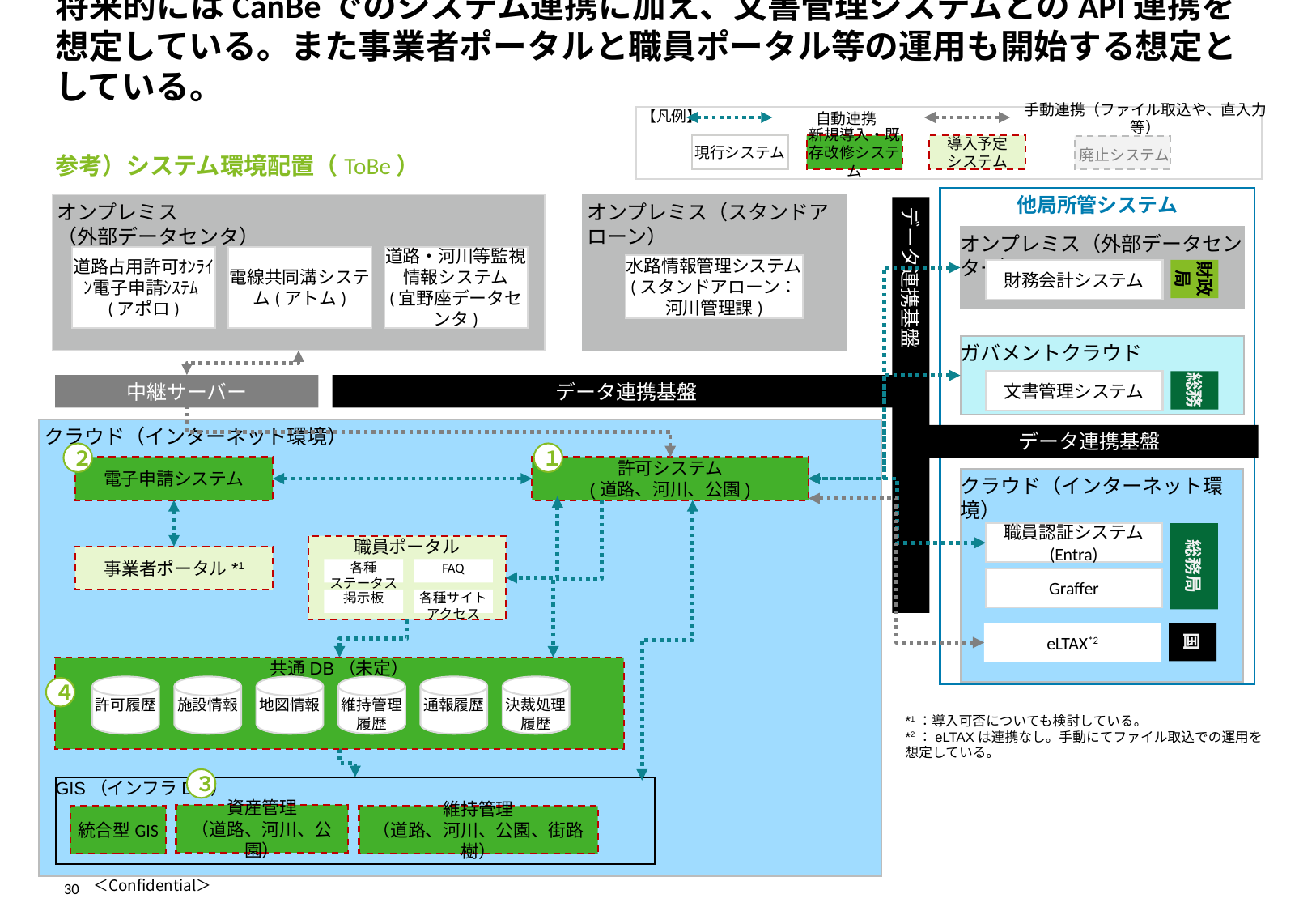

# 将来的にはCanBeでのシステム連携に加え、文書管理システムとのAPI連携を想定している。また事業者ポータルと職員ポータル等の運用も開始する想定としている。
自動連携
手動連携（ファイル取込や、直入力等）
【凡例】
現行システム
新規導入・既存改修システム
導入予定
システム
廃止システム
参考）システム環境配置（ToBe）
他局所管システム
オンプレミス
（外部データセンタ）
道路占用許可ｵﾝﾗｲﾝ電子申請ｼｽﾃﾑ(アポロ)
電線共同溝システム(アトム)
道路・河川等監視
情報システム
(宜野座データセンタ)
オンプレミス（スタンドアローン）
データ連携基盤
オンプレミス（外部データセンター）
水路情報管理システム
(スタンドアローン：
河川管理課)
財政局
財務会計システム
ガバメントクラウド
総務
文書管理システム
中継サーバー
データ連携基盤
クラウド（インターネット環境）
データ連携基盤
２
１
電子申請システム
許可システム
(道路、河川、公園)
クラウド（インターネット環境）
職員認証システム
(Entra)
職員ポータル
各種
ステータス
FAQ
掲示板
各種サイトアクセス
総務局
事業者ポータル*1
Graffer
国
eLTAX*2
共通DB（未定）
許可履歴
施設情報
地図情報
維持管理履歴
通報履歴
決裁処理履歴
４
*1：導入可否についても検討している。
*2：eLTAXは連携なし。手動にてファイル取込での運用を想定している。
３
GIS（インフラDX）
資産管理
（道路、河川、公園）
統合型GIS
維持管理
（道路、河川、公園、街路樹）
30
＜Confidential＞